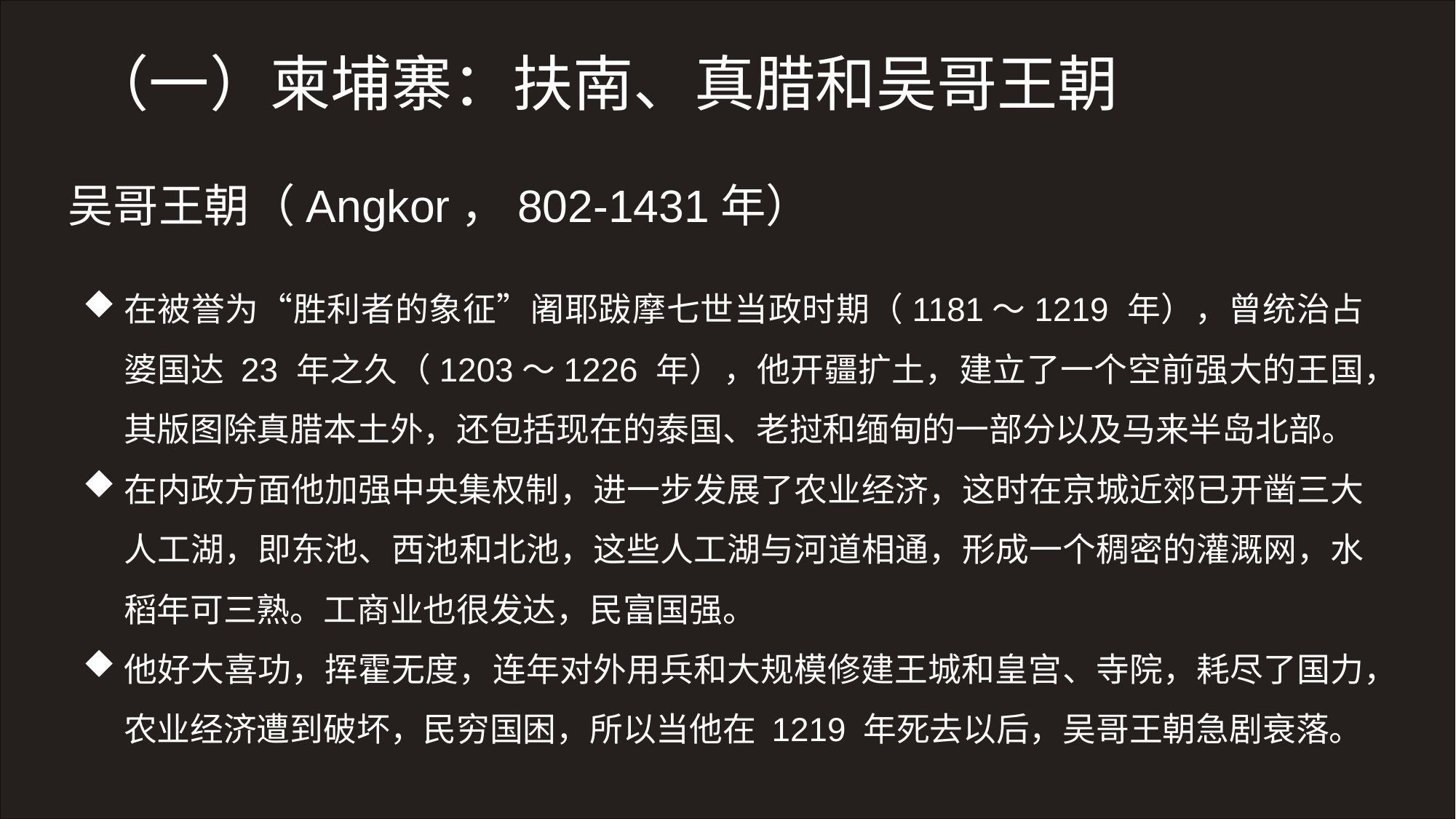

（一）柬埔寨：扶南、真腊和吴哥王朝
吴哥王朝（Angkor，802-1431年）
在被誉为“胜利者的象征”阇耶跋摩七世当政时期（1181～1219 年），曾统治占婆国达 23 年之久（1203～1226 年），他开疆扩土，建立了一个空前强大的王国，其版图除真腊本土外，还包括现在的泰国、老挝和缅甸的一部分以及马来半岛北部。
在内政方面他加强中央集权制，进一步发展了农业经济，这时在京城近郊已开凿三大人工湖，即东池、西池和北池，这些人工湖与河道相通，形成一个稠密的灌溉网，水稻年可三熟。工商业也很发达，民富国强。
他好大喜功，挥霍无度，连年对外用兵和大规模修建王城和皇宫、寺院，耗尽了国力，农业经济遭到破坏，民穷国困，所以当他在 1219 年死去以后，吴哥王朝急剧衰落。